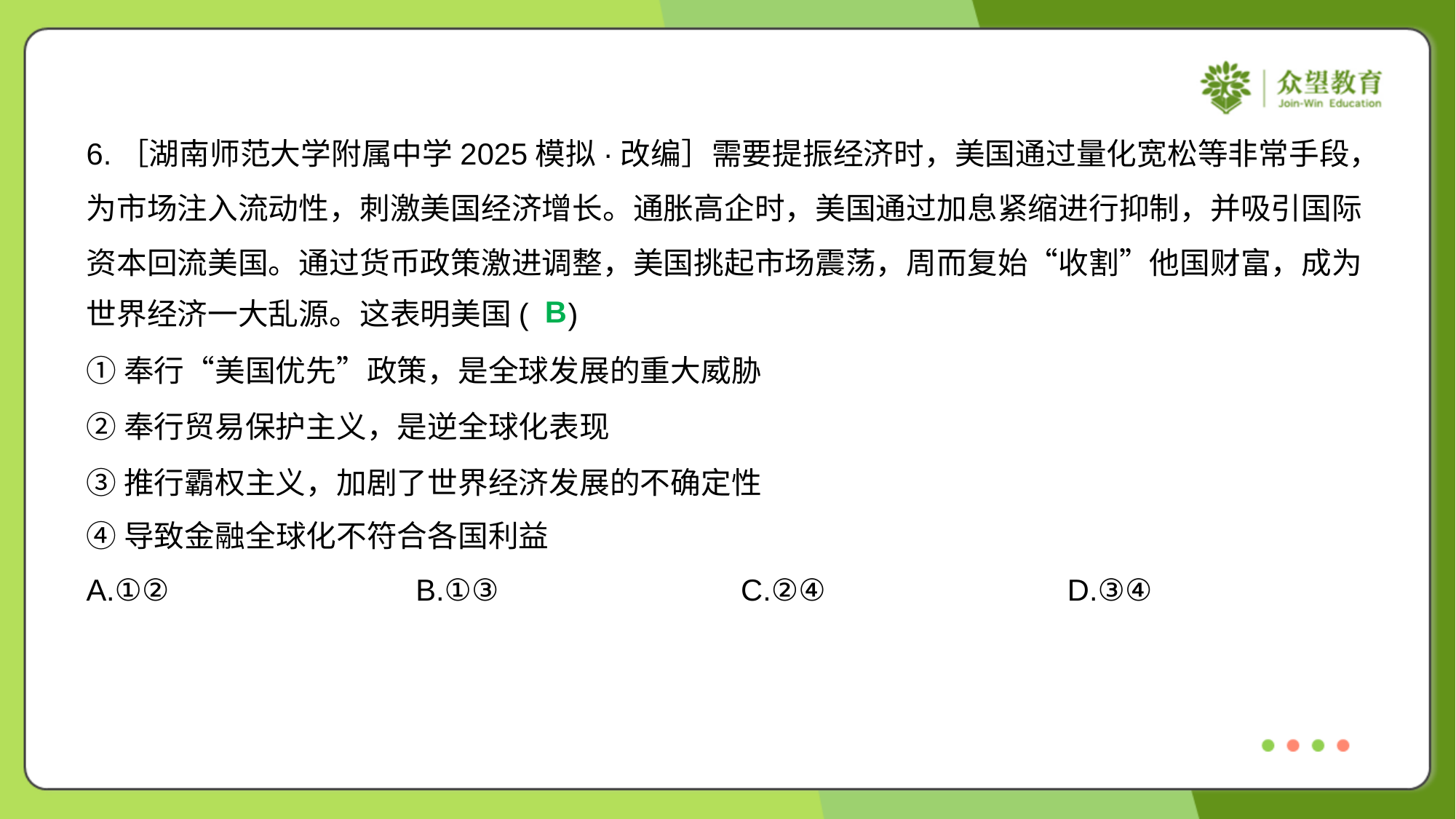

6.［湖南师范大学附属中学2025模拟·改编］需要提振经济时，美国通过量化宽松等非常手段，
为市场注入流动性，刺激美国经济增长。通胀高企时，美国通过加息紧缩进行抑制，并吸引国际
资本回流美国。通过货币政策激进调整，美国挑起市场震荡，周而复始“收割”他国财富，成为
世界经济一大乱源。这表明美国(     )
B
①奉行“美国优先”政策，是全球发展的重大威胁
②奉行贸易保护主义，是逆全球化表现
③推行霸权主义，加剧了世界经济发展的不确定性
④导致金融全球化不符合各国利益
A.①②	B.①③	C.②④	D.③④